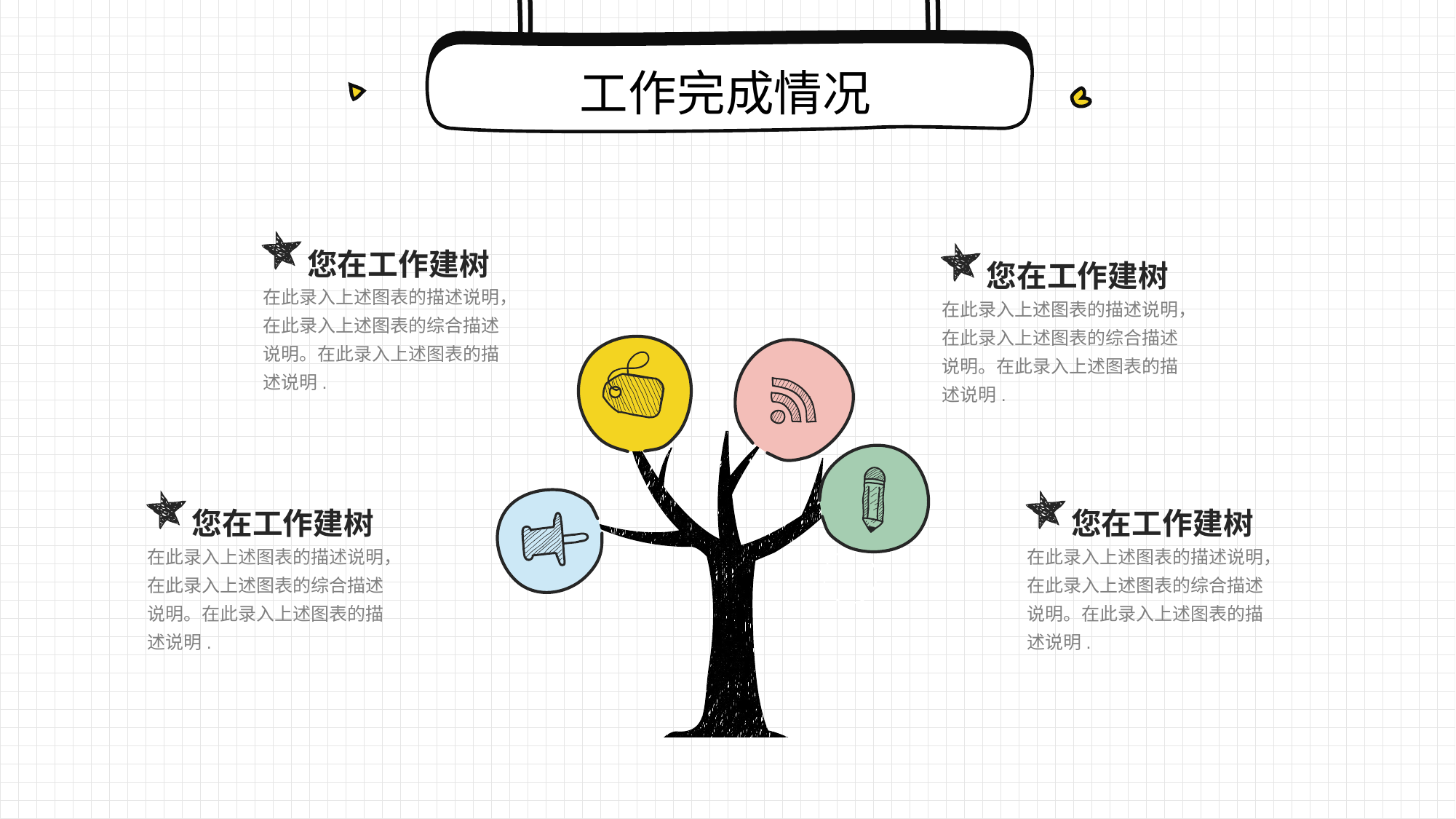

工作完成情况
您在工作建树

在此录入上述图表的描述说明，在此录入上述图表的综合描述说明。在此录入上述图表的描述说明.
您在工作建树

在此录入上述图表的描述说明，在此录入上述图表的综合描述说明。在此录入上述图表的描述说明.

您在工作建树

在此录入上述图表的描述说明，在此录入上述图表的综合描述说明。在此录入上述图表的描述说明.
您在工作建树

在此录入上述图表的描述说明，在此录入上述图表的综合描述说明。在此录入上述图表的描述说明.